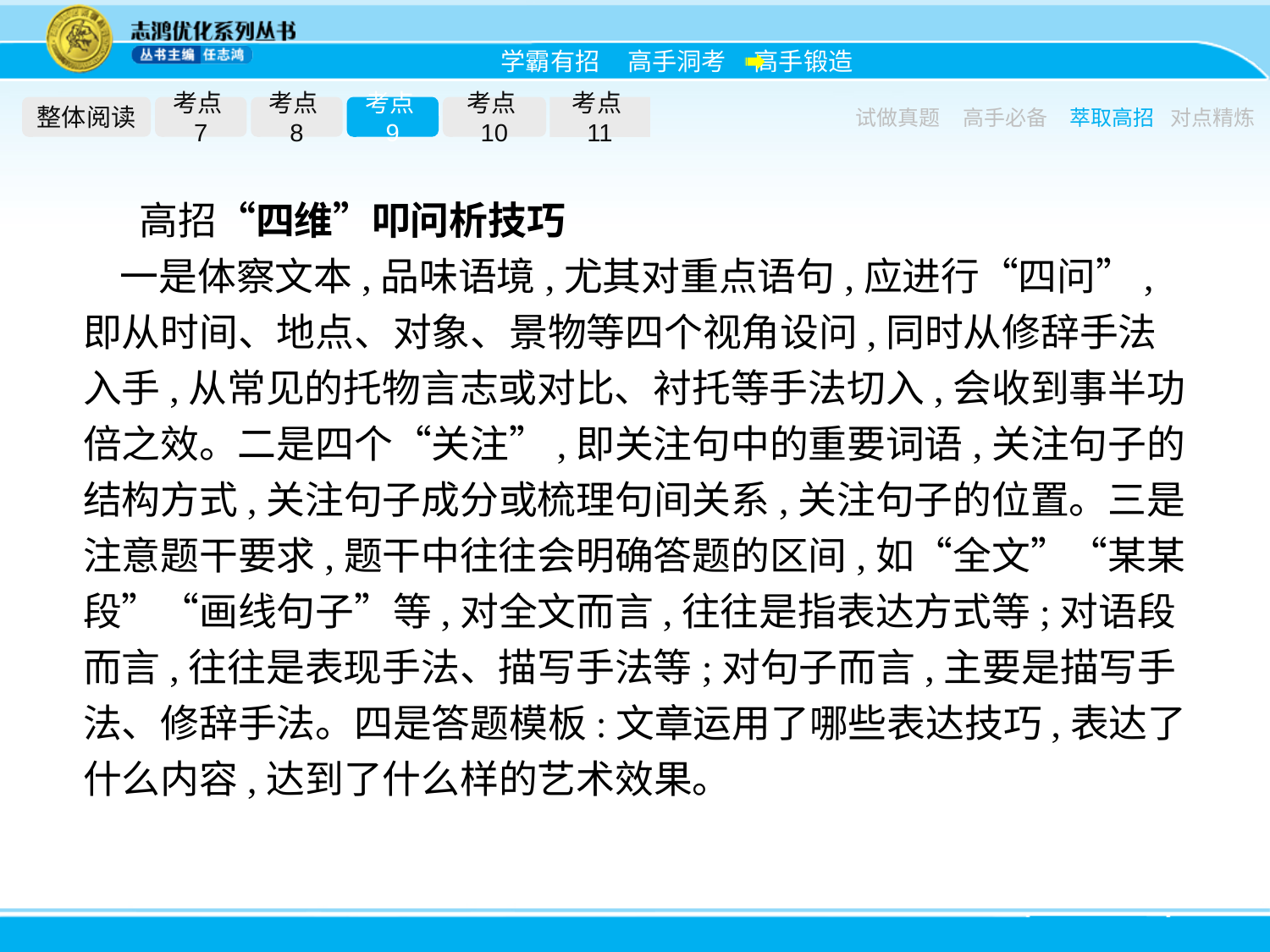

整体阅读
考点7
考点8
考点9
考点10
考点11
试做真题
高手必备
萃取高招
对点精炼
高招“四维”叩问析技巧
一是体察文本,品味语境,尤其对重点语句,应进行“四问”,即从时间、地点、对象、景物等四个视角设问,同时从修辞手法入手,从常见的托物言志或对比、衬托等手法切入,会收到事半功倍之效。二是四个“关注”,即关注句中的重要词语,关注句子的结构方式,关注句子成分或梳理句间关系,关注句子的位置。三是注意题干要求,题干中往往会明确答题的区间,如“全文”“某某段”“画线句子”等,对全文而言,往往是指表达方式等;对语段而言,往往是表现手法、描写手法等;对句子而言,主要是描写手法、修辞手法。四是答题模板:文章运用了哪些表达技巧,表达了什么内容,达到了什么样的艺术效果。